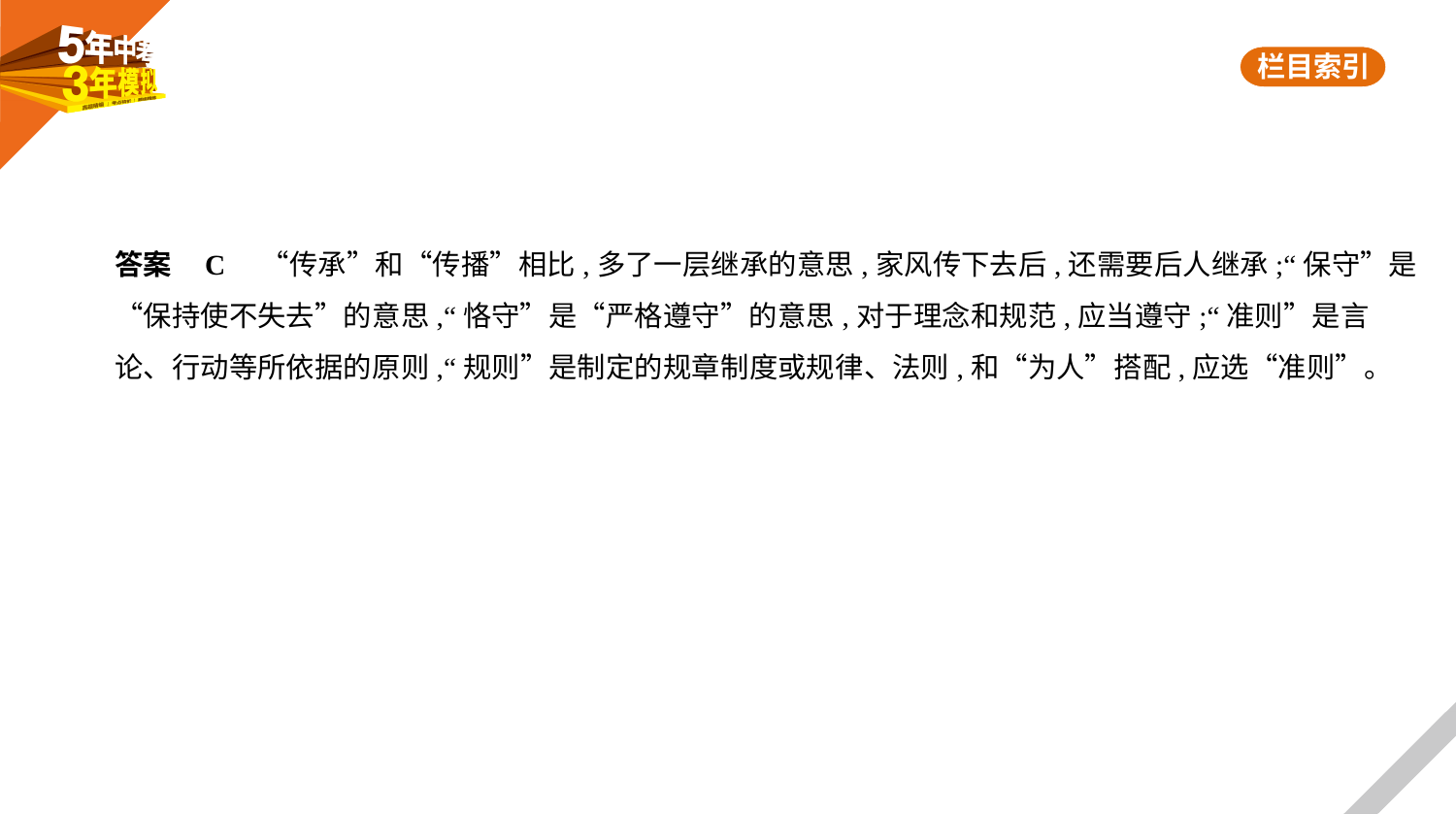

答案    C　“传承”和“传播”相比,多了一层继承的意思,家风传下去后,还需要后人继承;“保守”是
“保持使不失去”的意思,“恪守”是“严格遵守”的意思,对于理念和规范,应当遵守;“准则”是言
论、行动等所依据的原则,“规则”是制定的规章制度或规律、法则,和“为人”搭配,应选“准则”。